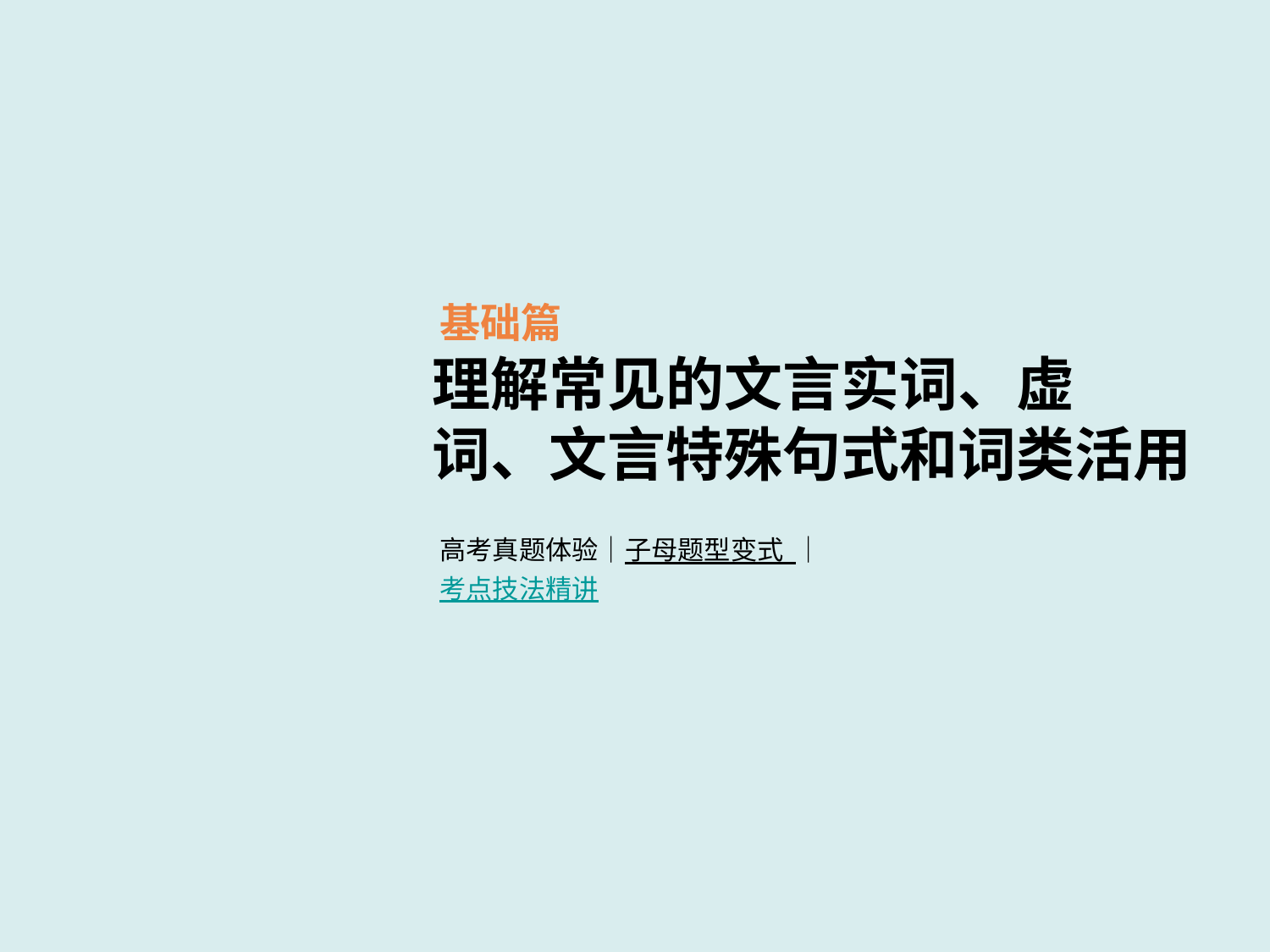

基础篇
理解常见的文言实词、虚
词、文言特殊句式和词类活用
高考真题体验│子母题型变式  │考点技法精讲